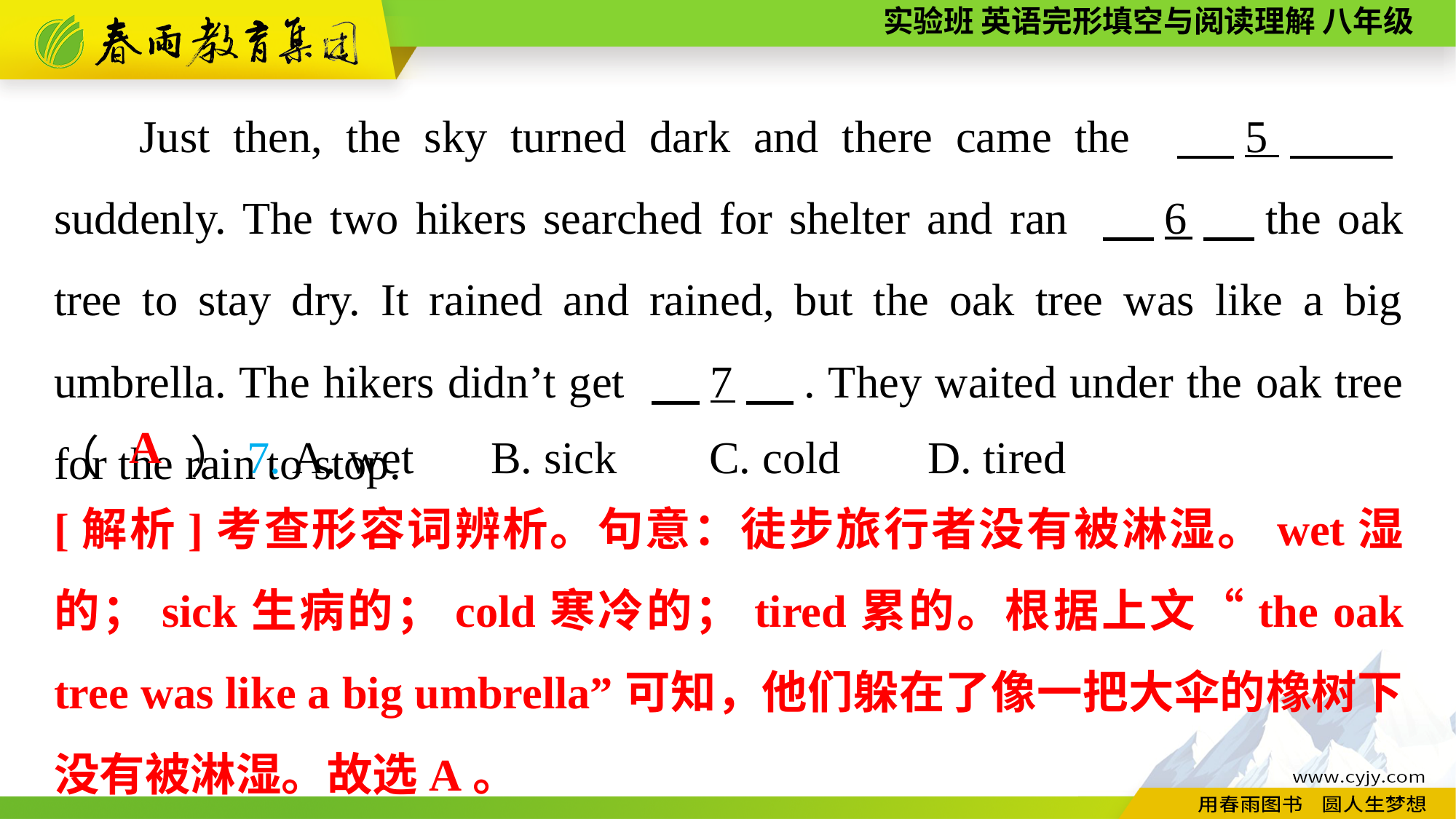

Just then, the sky turned dark and there came the 　5，　suddenly. The two hikers searched for shelter and ran 　6，the oak tree to stay dry. It rained and rained, but the oak tree was like a big umbrella. The hikers didn’t get 　7　. They waited under the oak tree for the rain to stop.
（　　）7. A. wet	B. sick	C. cold	D. tired
A
[解析]考查形容词辨析。句意：徒步旅行者没有被淋湿。wet湿的；sick生病的；cold寒冷的；tired累的。根据上文“the oak tree was like a big umbrella”可知，他们躲在了像一把大伞的橡树下没有被淋湿。故选A。